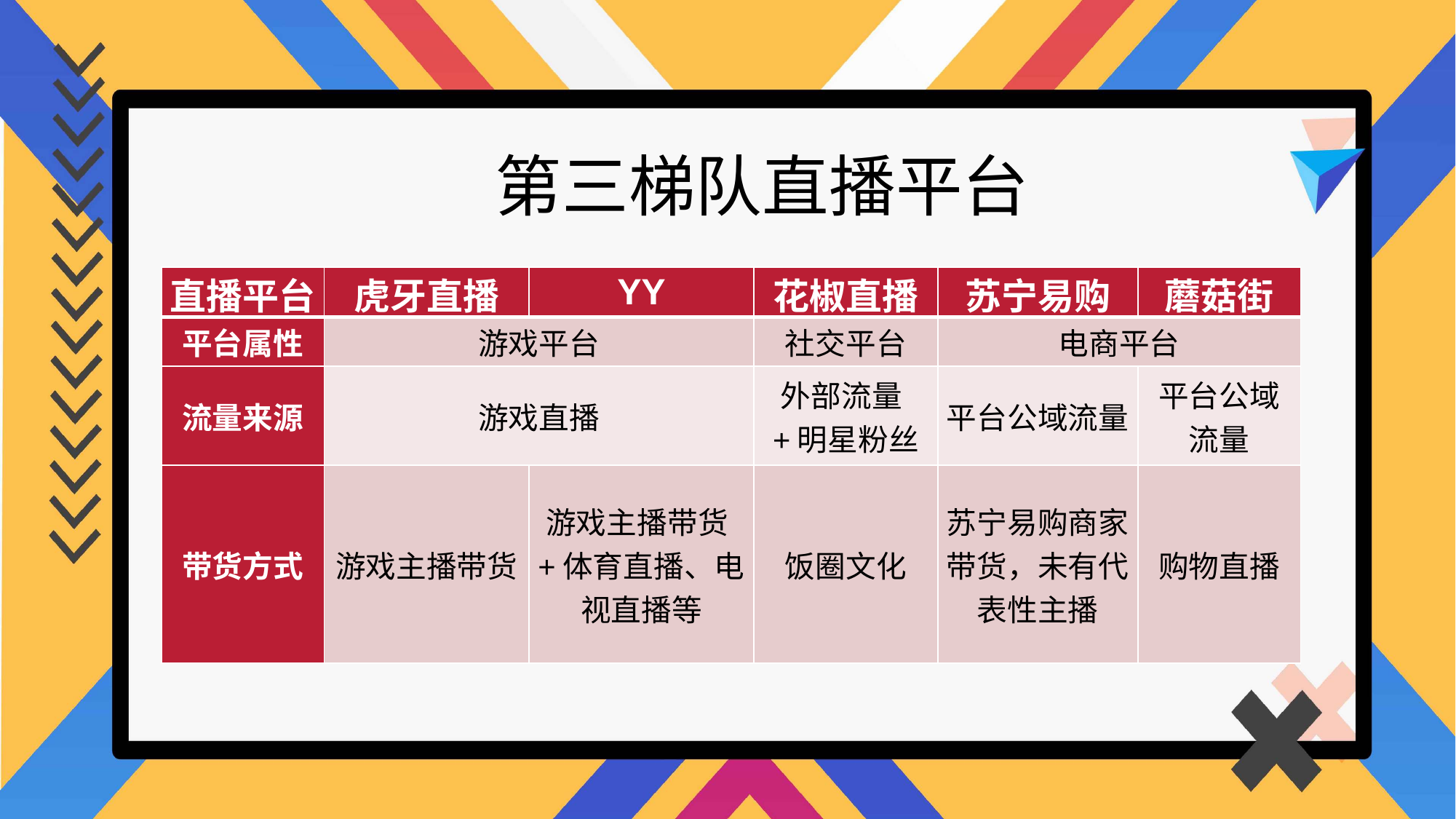

第三梯队直播平台
| 直播平台 | 虎牙直播 | YY | 花椒直播 | 苏宁易购 | 蘑菇街 |
| --- | --- | --- | --- | --- | --- |
| 平台属性 | 游戏平台 |  | 社交平台 | 电商平台 |  |
| 流量来源 | 游戏直播 |  | 外部流量+明星粉丝 | 平台公域流量 | 平台公域流量 |
| 带货方式 | 游戏主播带货 | 游戏主播带货+体育直播、电视直播等 | 饭圈文化 | 苏宁易购商家带货，未有代表性主播 | 购物直播 |